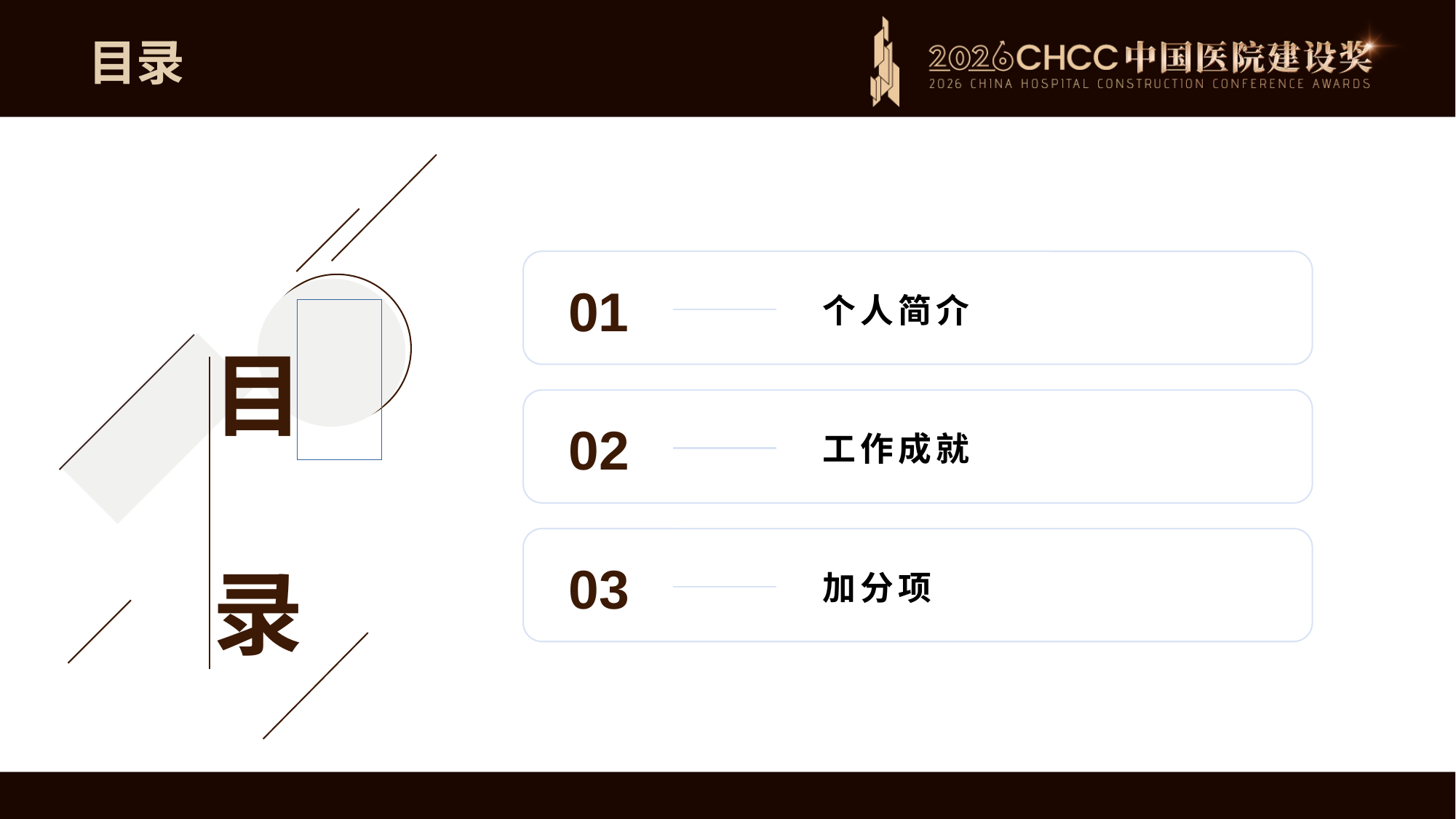

目录

目

录

01
个人简介

02
工作成就

03
加分项